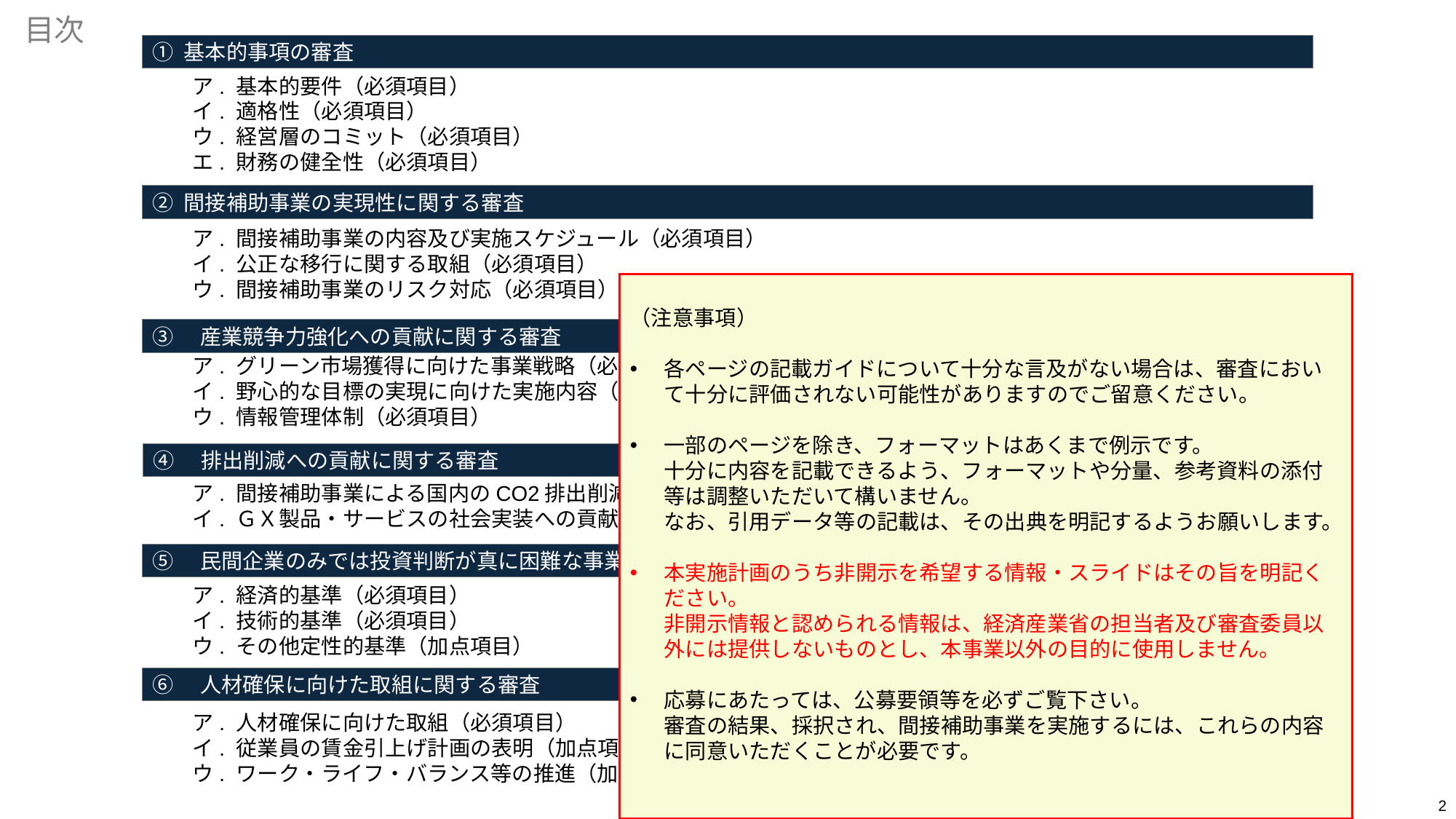

目次
① 基本的事項の審査
ア. 基本的要件（必須項目）
イ. 適格性（必須項目）
ウ. 経営層のコミット（必須項目）
エ. 財務の健全性（必須項目）

ア. 間接補助事業の内容及び実施スケジュール（必須項目）
イ. 公正な移行に関する取組（必須項目）
ウ. 間接補助事業のリスク対応（必須項目）

ア. グリーン市場獲得に向けた事業戦略（必須項目、加点項目）
イ. 野心的な目標の実現に向けた実施内容（必須項目）
ウ. 情報管理体制（必須項目）

ア. 間接補助事業による国内のCO2排出削減効果（加点項目）
イ. ＧＸ製品・サービスの社会実装への貢献（加点項目）

ア. 経済的基準（必須項目）
イ. 技術的基準（必須項目）
ウ. その他定性的基準（加点項目）

ア. 人材確保に向けた取組（必須項目）
イ. 従業員の賃金引上げ計画の表明（加点項目）
ウ. ワーク・ライフ・バランス等の推進（加点項目）
② 間接補助事業の実現性に関する審査
③　産業競争力強化への貢献に関する審査
④　排出削減への貢献に関する審査
⑤　民間企業のみでは投資判断が真に困難な事業であることに関する審査
⑥　人材確保に向けた取組に関する審査
（注意事項）

各ページの記載ガイドについて十分な言及がない場合は、審査において十分に評価されない可能性がありますのでご留意ください。

一部のページを除き、フォーマットはあくまで例示です。
十分に内容を記載できるよう、フォーマットや分量、参考資料の添付等は調整いただいて構いません。
なお、引用データ等の記載は、その出典を明記するようお願いします。

本実施計画のうち非開示を希望する情報・スライドはその旨を明記ください。
非開示情報と認められる情報は、経済産業省の担当者及び審査委員以外には提供しないものとし、本事業以外の目的に使用しません。

応募にあたっては、公募要領等を必ずご覧下さい。
審査の結果、採択され、間接補助事業を実施するには、これらの内容に同意いただくことが必要です。